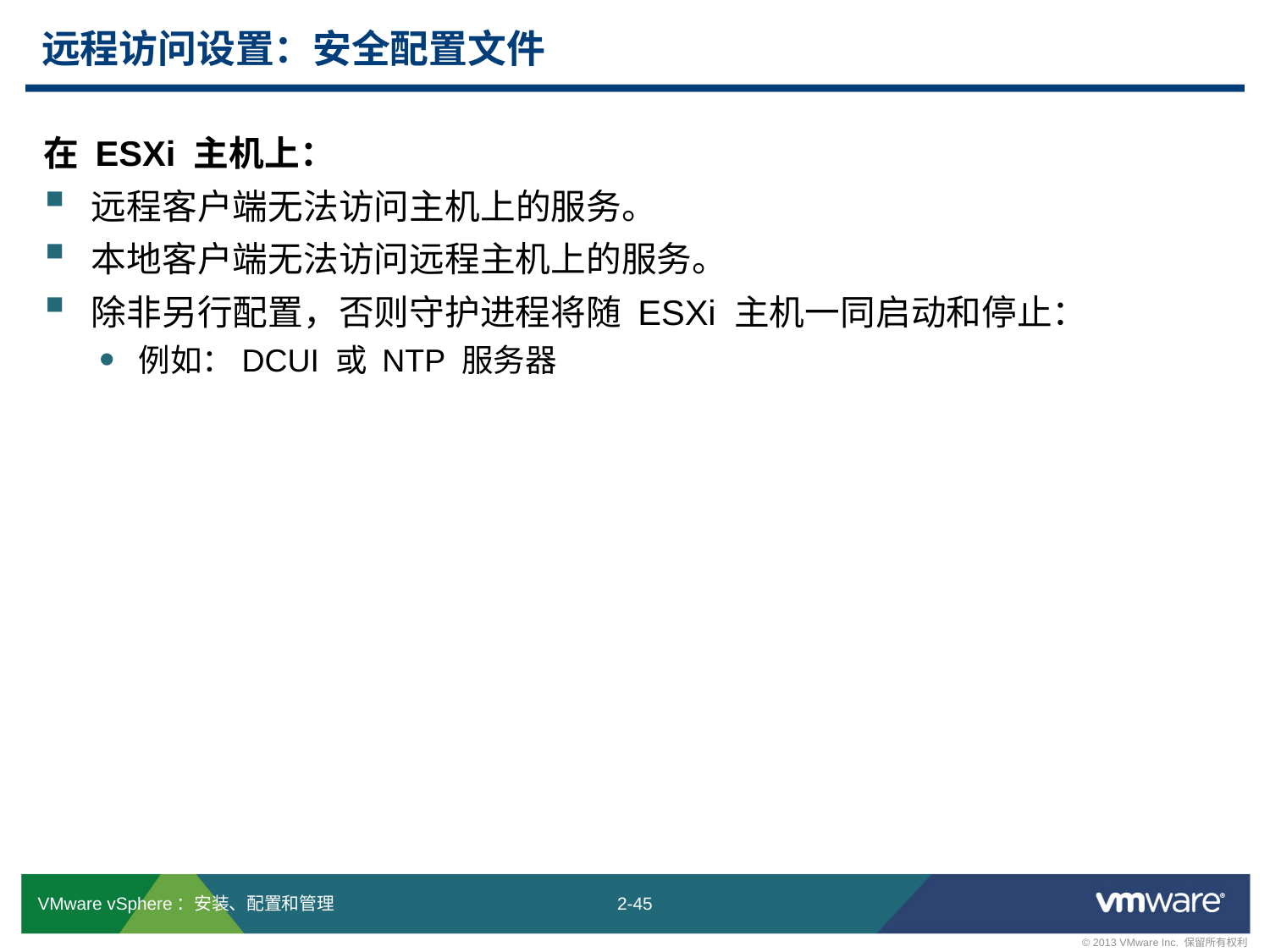

# 远程访问设置：安全配置文件
在 ESXi 主机上：
远程客户端无法访问主机上的服务。
本地客户端无法访问远程主机上的服务。
除非另行配置，否则守护进程将随 ESXi 主机一同启动和停止：
例如：DCUI 或 NTP 服务器